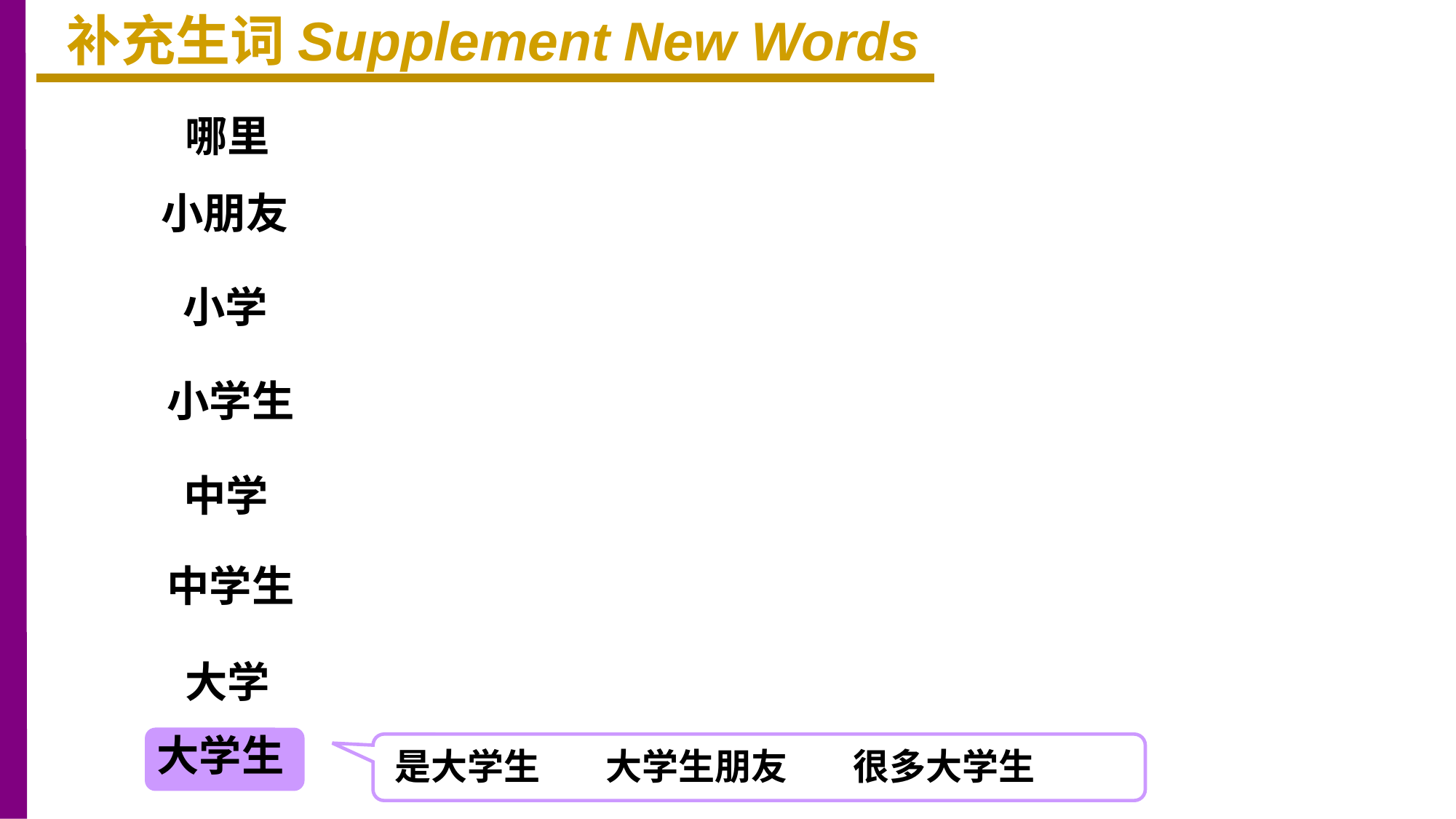

补充生词Supplement New Words
哪里
小朋友
小学
小学生
中学
中学生
大学
大学生

是大学生        大学生朋友        很多大学生